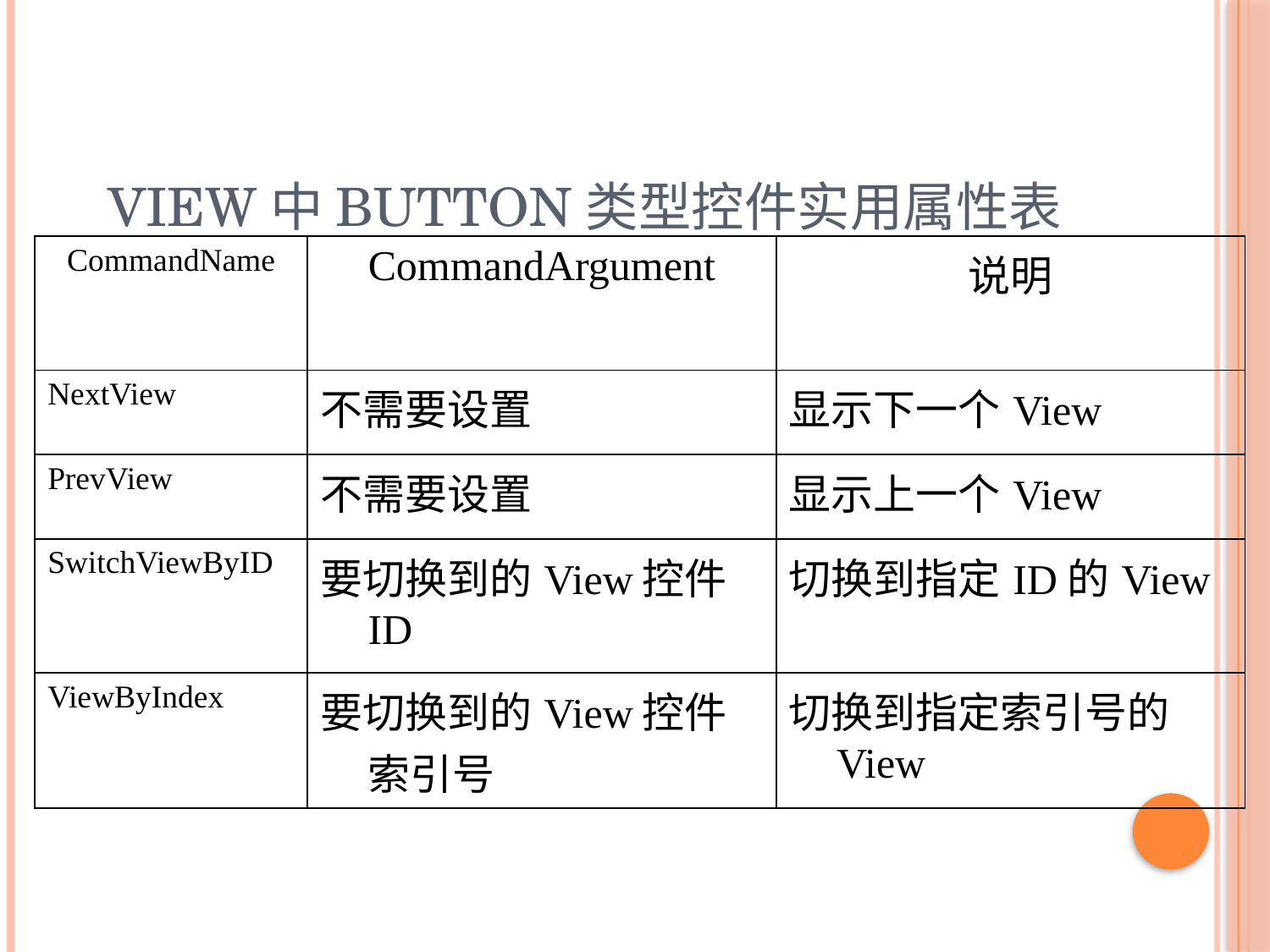

# View中Button类型控件实用属性表
| CommandName | CommandArgument | 说明 |
| --- | --- | --- |
| NextView | 不需要设置 | 显示下一个View |
| PrevView | 不需要设置 | 显示上一个View |
| SwitchViewByID | 要切换到的View控件ID | 切换到指定ID的View |
| ViewByIndex | 要切换到的View控件索引号 | 切换到指定索引号的View |
58